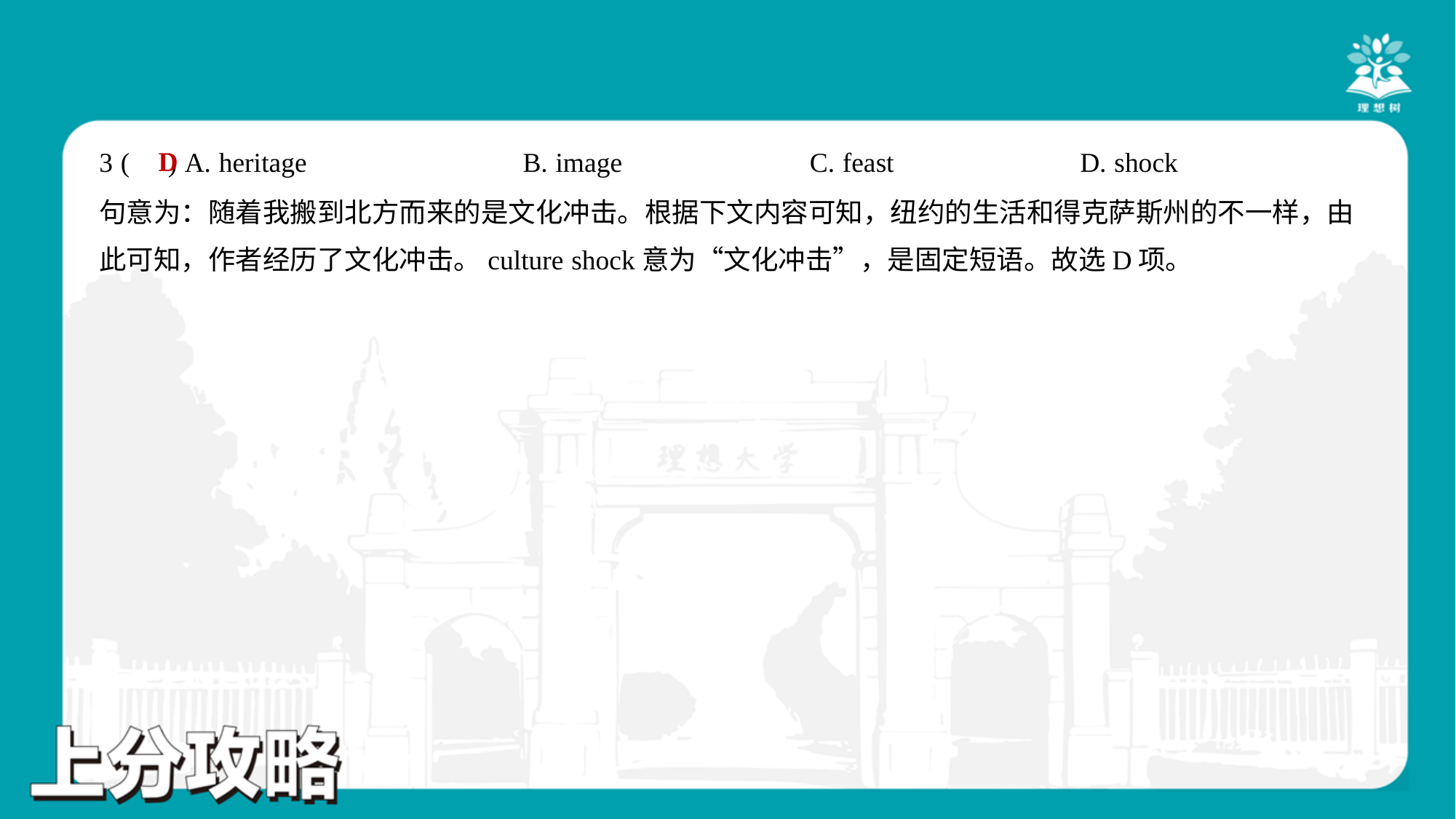

D
3 (     ) A. heritage	B. image	C. feast	D. shock
句意为：随着我搬到北方而来的是文化冲击。根据下文内容可知，纽约的生活和得克萨斯州的不一样，由
此可知，作者经历了文化冲击。culture shock意为“文化冲击”，是固定短语。故选D项。